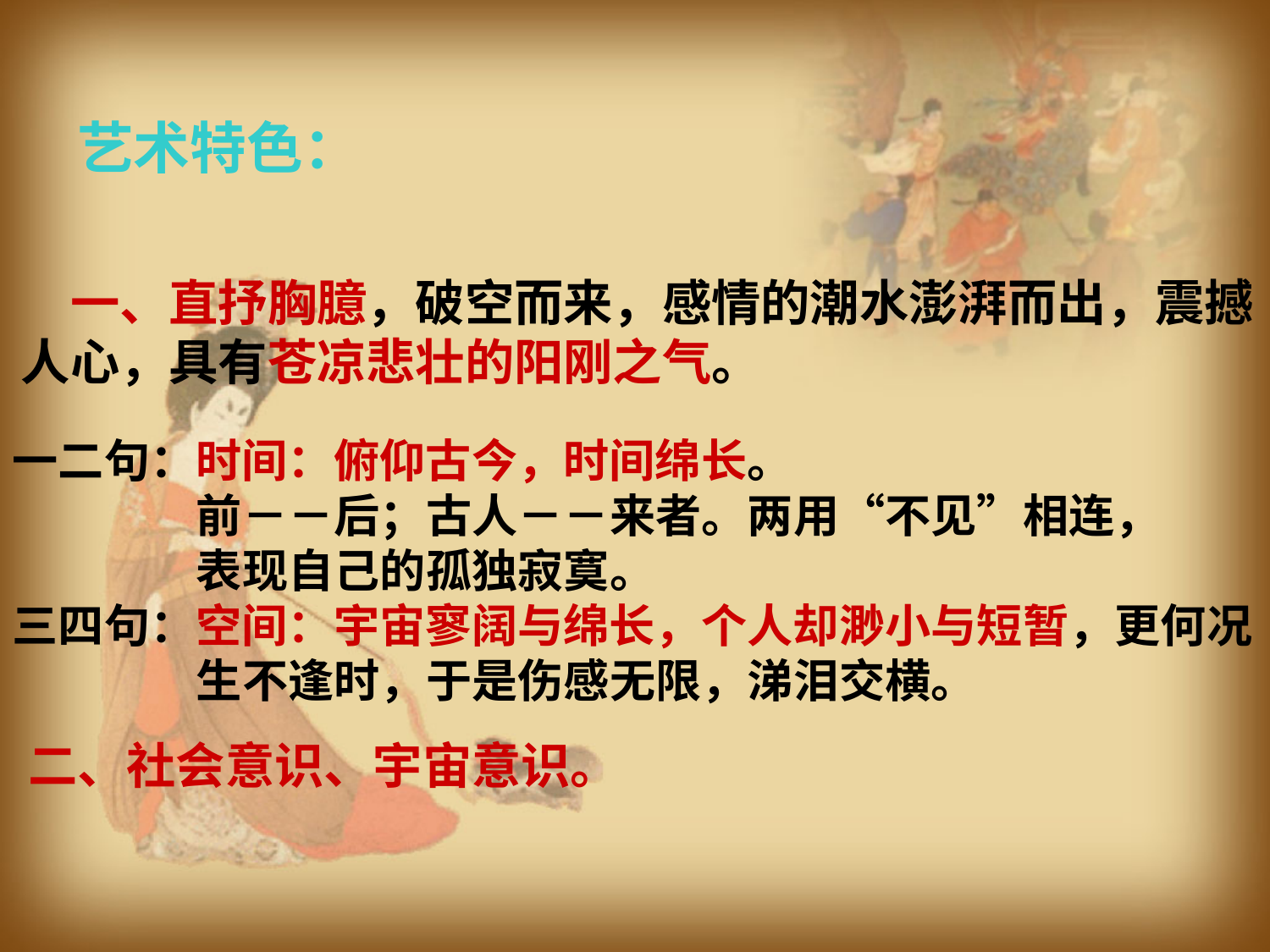

艺术特色：
　一、直抒胸臆，破空而来，感情的潮水澎湃而出，震撼
人心，具有苍凉悲壮的阳刚之气。

一二句：时间：俯仰古今，时间绵长。
　　　　前－－后；古人－－来者。两用“不见”相连，
　　　　表现自己的孤独寂寞。
三四句：空间：宇宙寥阔与绵长，个人却渺小与短暂，更何况
　　　　生不逢时，于是伤感无限，涕泪交横。
二、社会意识、宇宙意识。